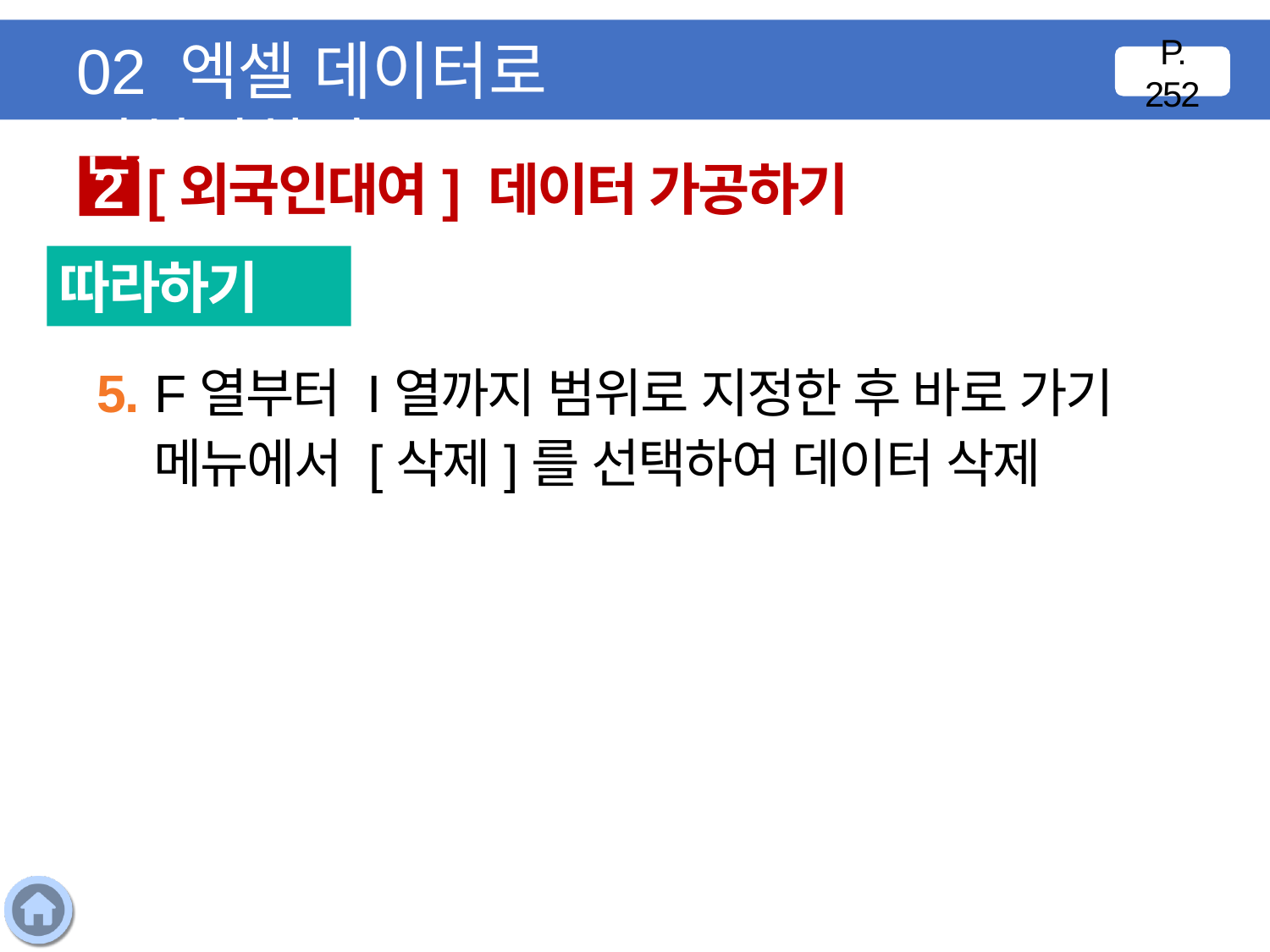

02 엑셀 데이터로 전처리하기
P. 252
[외국인대여] 데이터 가공하기
2
따라하기
5. F열부터 I열까지 범위로 지정한 후 바로 가기 메뉴에서 [삭제]를 선택하여 데이터 삭제